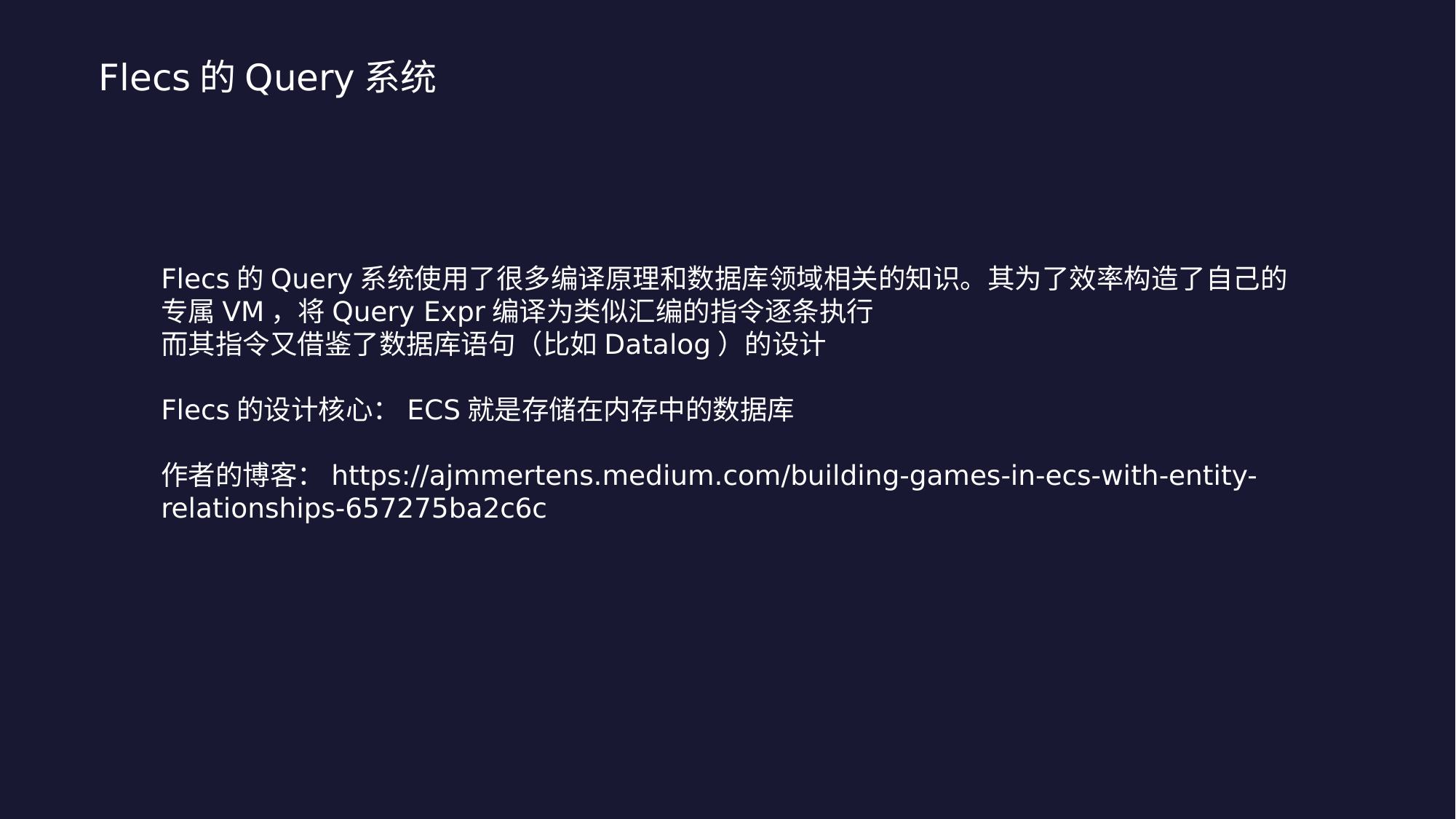

Flecs的Query系统
Flecs的Query系统使用了很多编译原理和数据库领域相关的知识。其为了效率构造了自己的专属VM，将Query Expr编译为类似汇编的指令逐条执行
而其指令又借鉴了数据库语句（比如Datalog）的设计

Flecs的设计核心：ECS就是存储在内存中的数据库

作者的博客：https://ajmmertens.medium.com/building-games-in-ecs-with-entity-relationships-657275ba2c6c